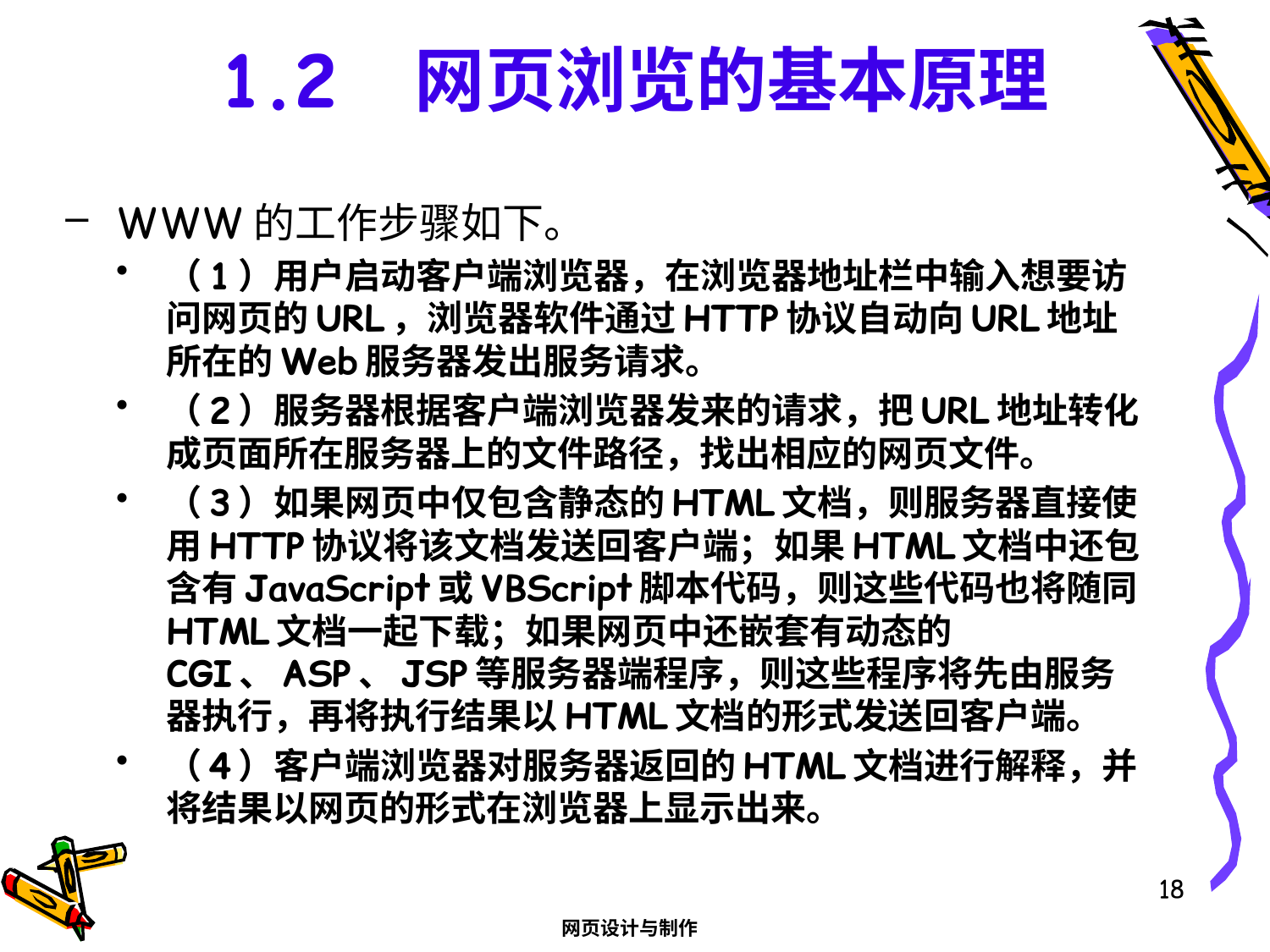

# 1.2  网页浏览的基本原理
WWW的工作步骤如下。
（1）用户启动客户端浏览器，在浏览器地址栏中输入想要访问网页的URL，浏览器软件通过HTTP协议自动向URL地址所在的Web服务器发出服务请求。
（2）服务器根据客户端浏览器发来的请求，把URL地址转化成页面所在服务器上的文件路径，找出相应的网页文件。
（3）如果网页中仅包含静态的HTML文档，则服务器直接使用HTTP协议将该文档发送回客户端；如果HTML文档中还包含有JavaScript或VBScript脚本代码，则这些代码也将随同HTML文档一起下载；如果网页中还嵌套有动态的CGI、ASP、JSP等服务器端程序，则这些程序将先由服务器执行，再将执行结果以HTML文档的形式发送回客户端。
（4）客户端浏览器对服务器返回的HTML文档进行解释，并将结果以网页的形式在浏览器上显示出来。
18
网页设计与制作